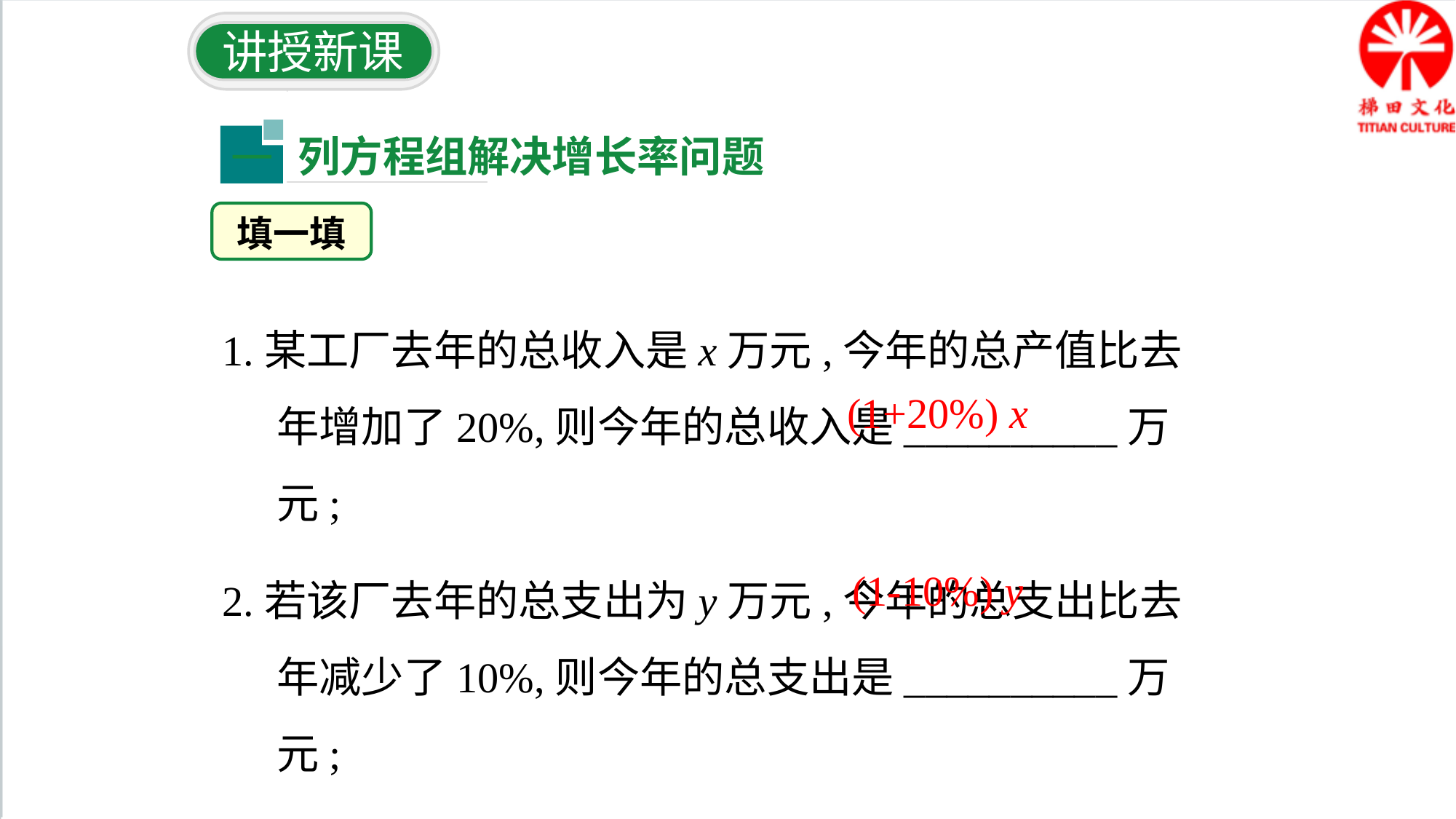

讲授新课

列方程组解决增长率问题
一

填一填
1.某工厂去年的总收入是x万元,今年的总产值比去年增加了20%,则今年的总收入是__________万元;
2.若该厂去年的总支出为y万元,今年的总支出比去年减少了10%,则今年的总支出是__________万元;
(1+20%) x
(1-10%) y